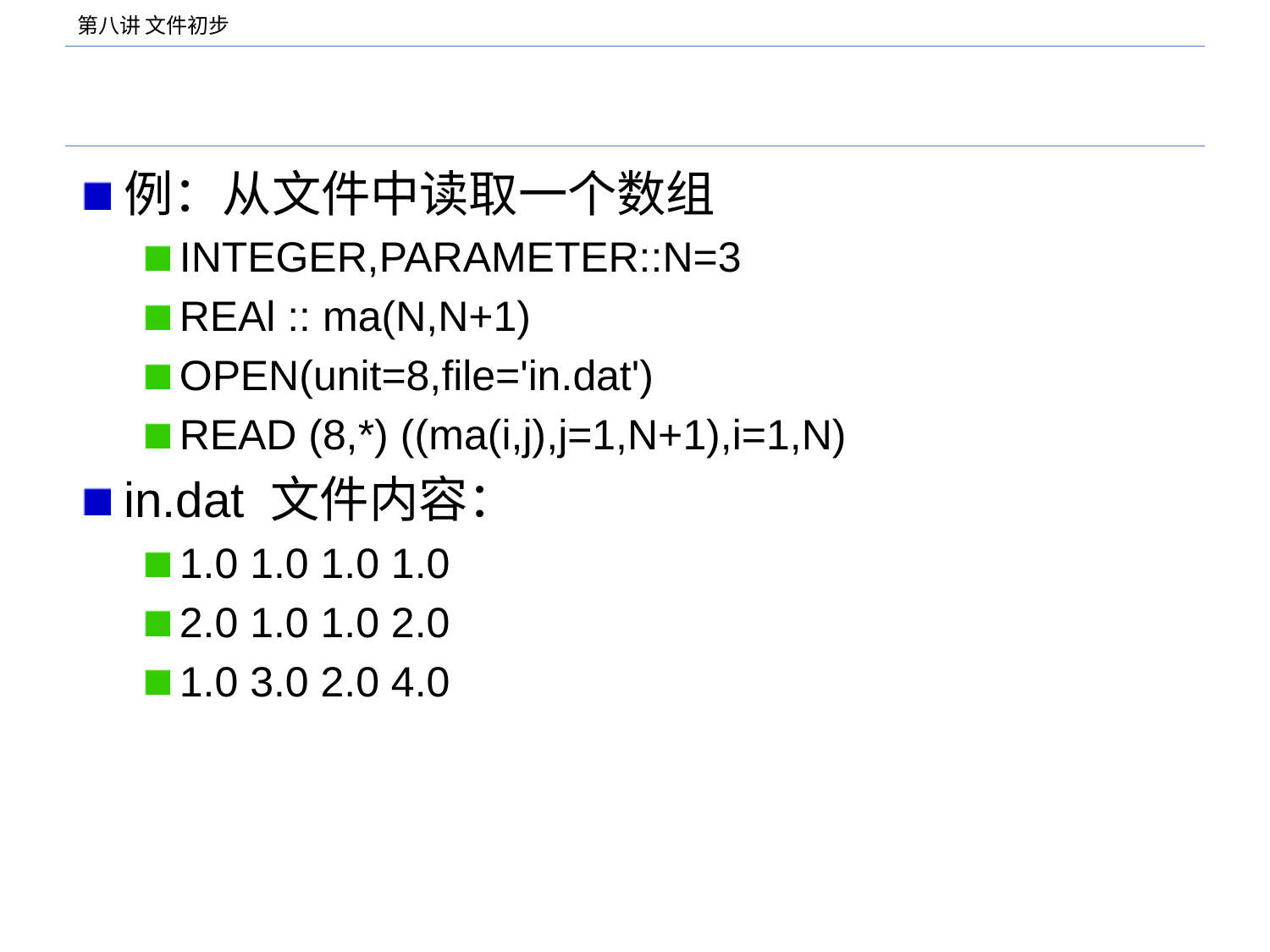

#
例：从文件中读取一个数组
INTEGER,PARAMETER::N=3
REAl :: ma(N,N+1)
OPEN(unit=8,file='in.dat')
READ (8,*) ((ma(i,j),j=1,N+1),i=1,N)
in.dat 文件内容：
1.0 1.0 1.0 1.0
2.0 1.0 1.0 2.0
1.0 3.0 2.0 4.0